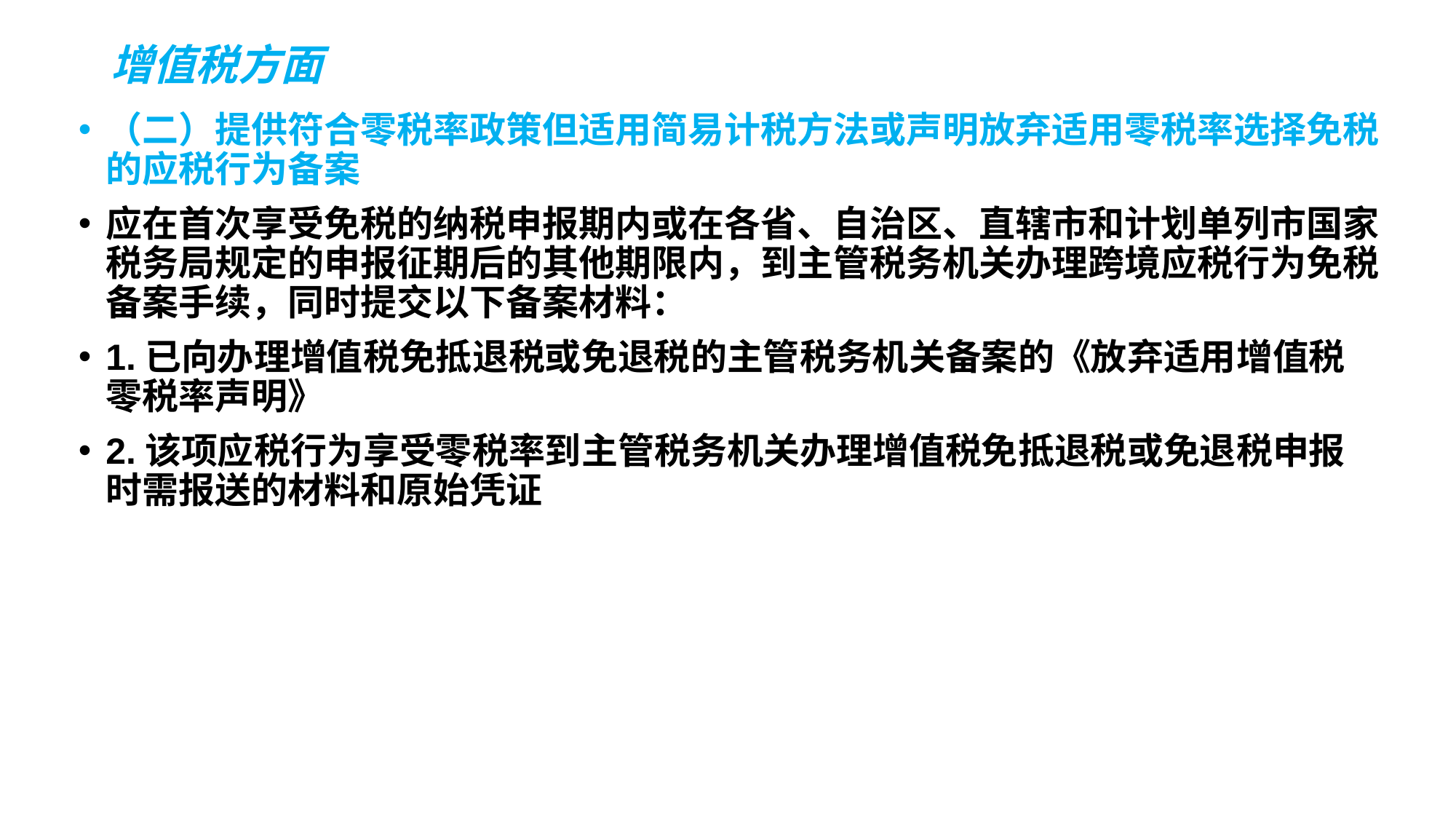

# 增值税方面
（二）提供符合零税率政策但适用简易计税方法或声明放弃适用零税率选择免税的应税行为备案
应在首次享受免税的纳税申报期内或在各省、自治区、直辖市和计划单列市国家税务局规定的申报征期后的其他期限内，到主管税务机关办理跨境应税行为免税备案手续，同时提交以下备案材料：
1.已向办理增值税免抵退税或免退税的主管税务机关备案的《放弃适用增值税零税率声明》
2.该项应税行为享受零税率到主管税务机关办理增值税免抵退税或免退税申报时需报送的材料和原始凭证